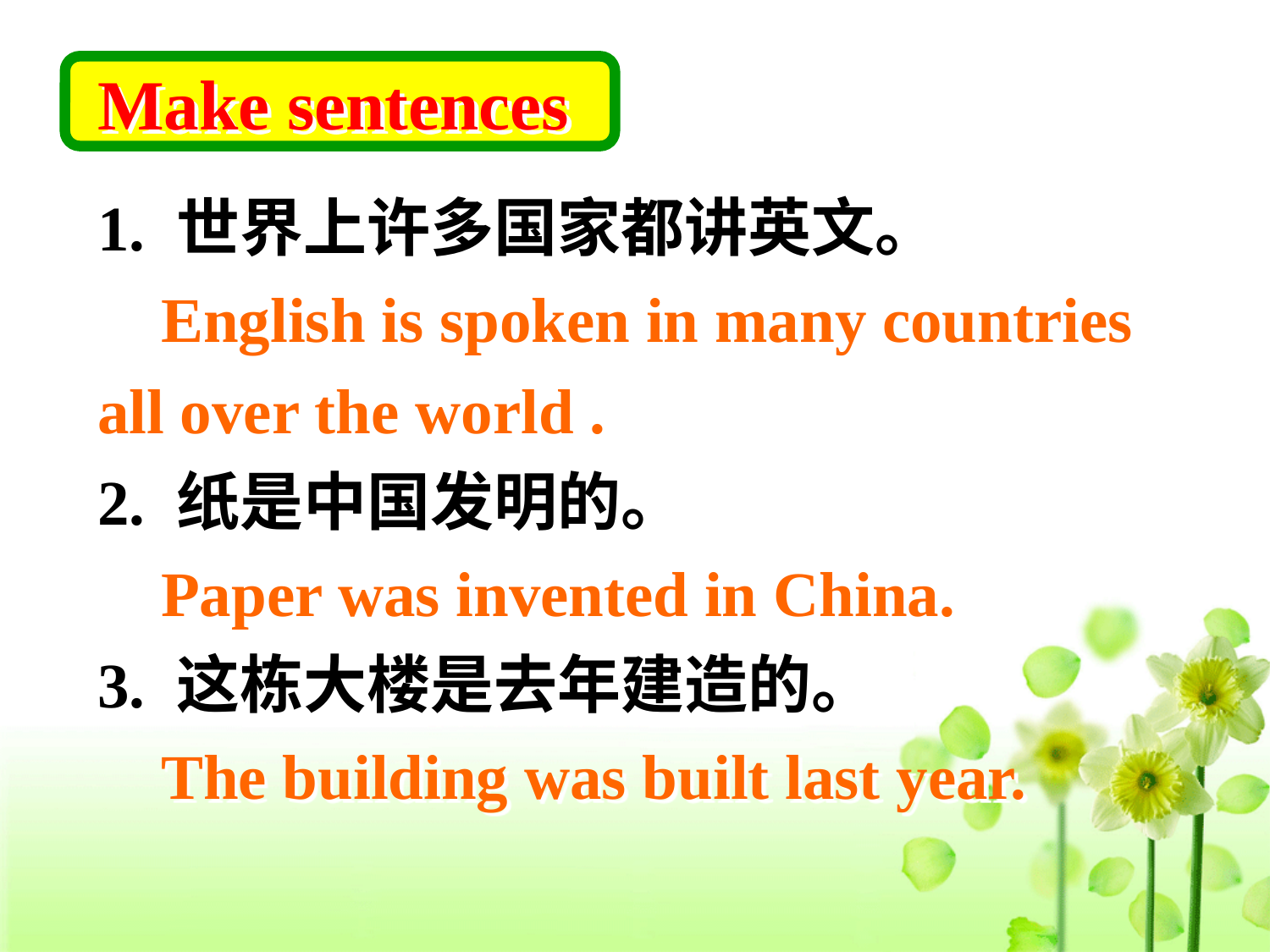

Make sentences

1. 世界上许多国家都讲英文。
    English is spoken in many countries
all over the world .
2. 纸是中国发明的。
    Paper was invented in China.
3. 这栋大楼是去年建造的。
    The building was built last year.